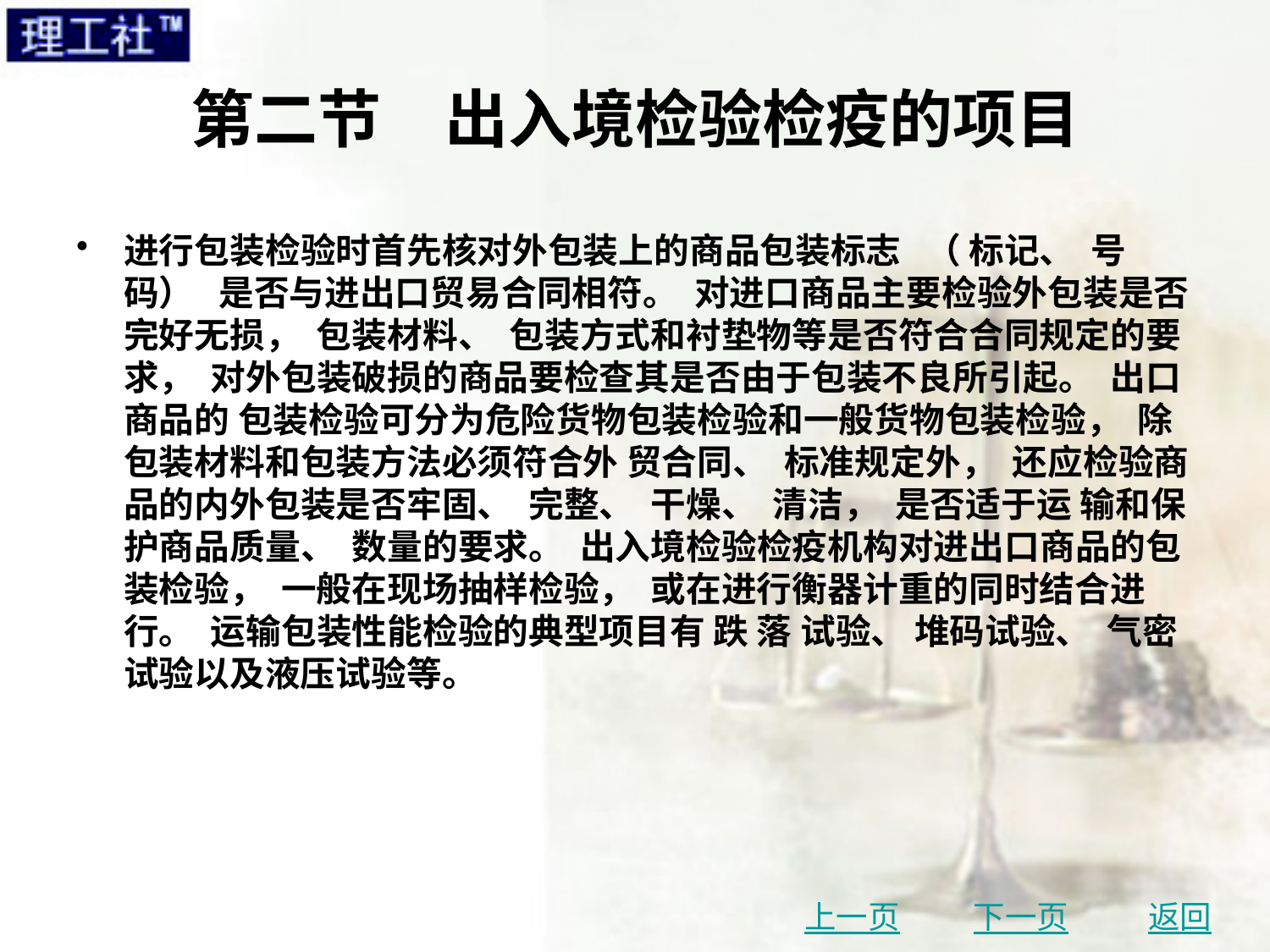

# 第二节　出入境检验检疫的项目
进行包装检验时首先核对外包装上的商品包装标志   （ 标记、  号码）   是否与进出口贸易合同相符。  对进口商品主要检验外包装是否完好无损，  包装材料、  包装方式和衬垫物等是否符合合同规定的要求，  对外包装破损的商品要检查其是否由于包装不良所引起。  出口商品的 包装检验可分为危险货物包装检验和一般货物包装检验，  除包装材料和包装方法必须符合外 贸合同、  标准规定外，  还应检验商品的内外包装是否牢固、  完整、  干燥、  清洁，  是否适于运 输和保护商品质量、  数量的要求。  出入境检验检疫机构对进出口商品的包装检验，  一般在现场抽样检验，  或在进行衡器计重的同时结合进行。  运输包装性能检验的典型项目有 跌 落 试验、 堆码试验、  气密试验以及液压试验等。

上一页
下一页
返回